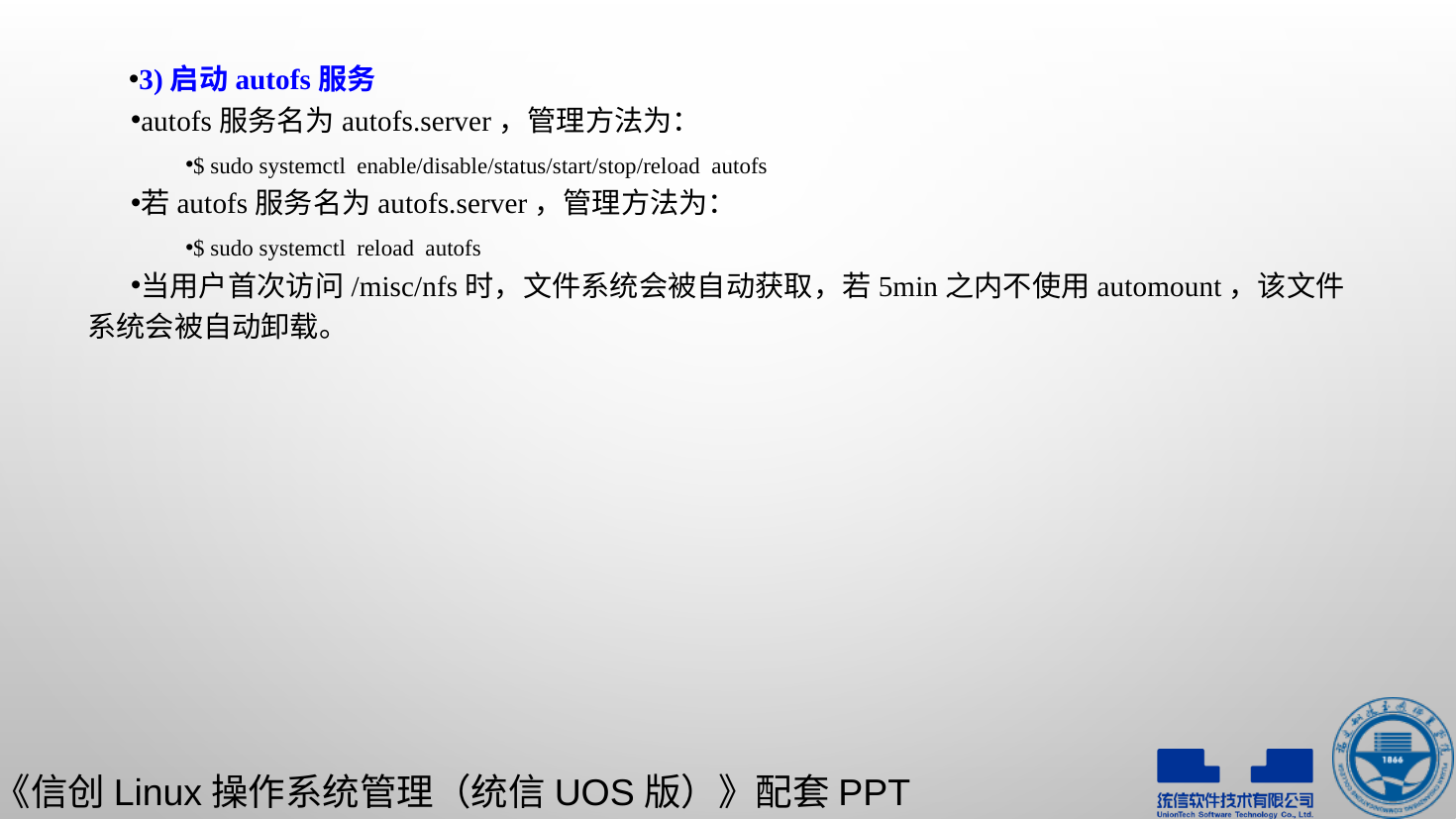

3)启动autofs服务
autofs服务名为autofs.server，管理方法为：
$ sudo systemctl  enable/disable/status/start/stop/reload  autofs
若autofs服务名为autofs.server，管理方法为：
$ sudo systemctl  reload  autofs
当用户首次访问/misc/nfs时，文件系统会被自动获取，若5min之内不使用automount，该文件系统会被自动卸载。